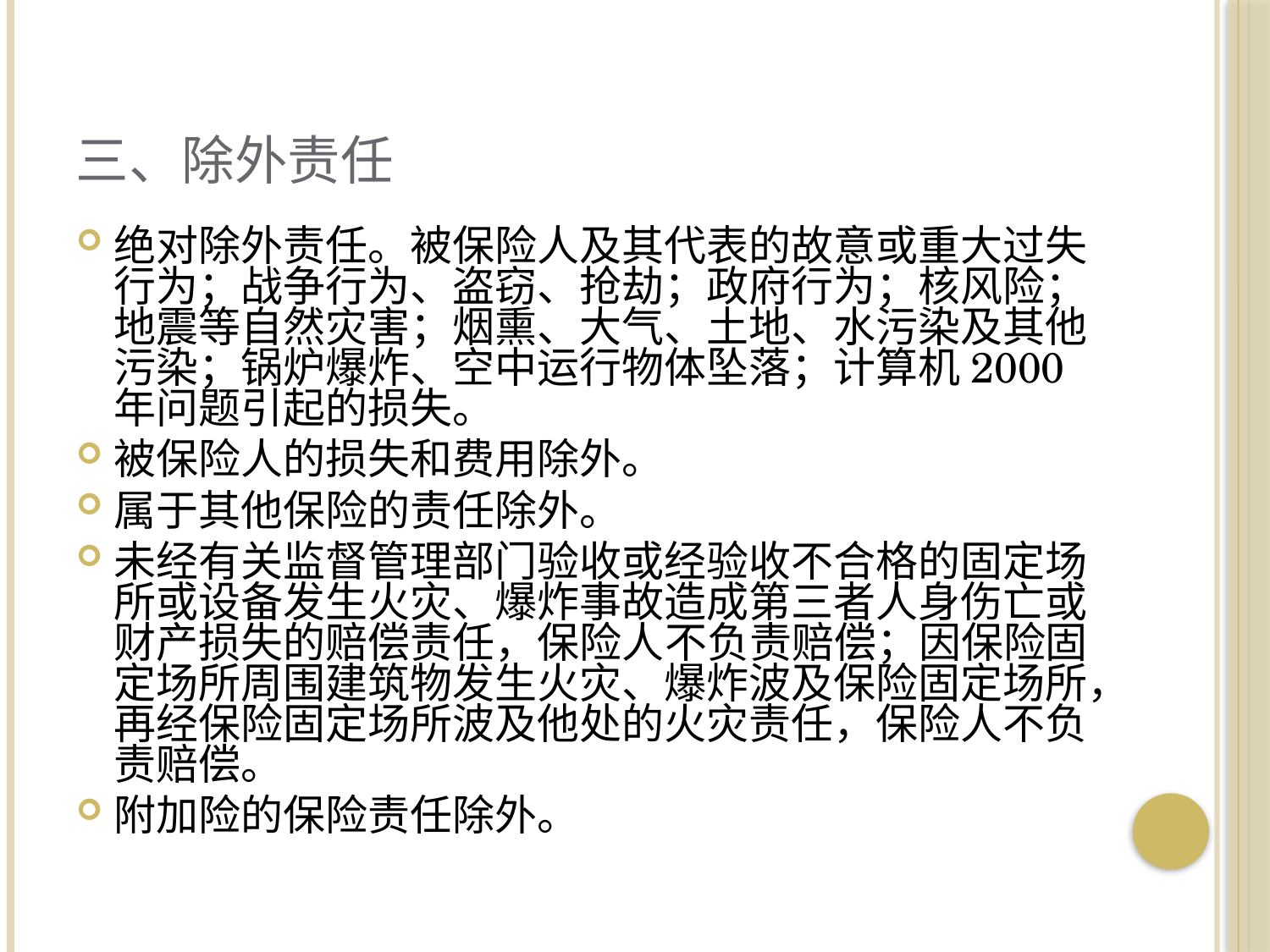

# 三、除外责任
绝对除外责任。被保险人及其代表的故意或重大过失行为；战争行为、盗窃、抢劫；政府行为；核风险；地震等自然灾害；烟熏、大气、土地、水污染及其他污染；锅炉爆炸、空中运行物体坠落；计算机2000年问题引起的损失。
被保险人的损失和费用除外。
属于其他保险的责任除外。
未经有关监督管理部门验收或经验收不合格的固定场所或设备发生火灾、爆炸事故造成第三者人身伤亡或财产损失的赔偿责任，保险人不负责赔偿；因保险固定场所周围建筑物发生火灾、爆炸波及保险固定场所，再经保险固定场所波及他处的火灾责任，保险人不负责赔偿。
附加险的保险责任除外。